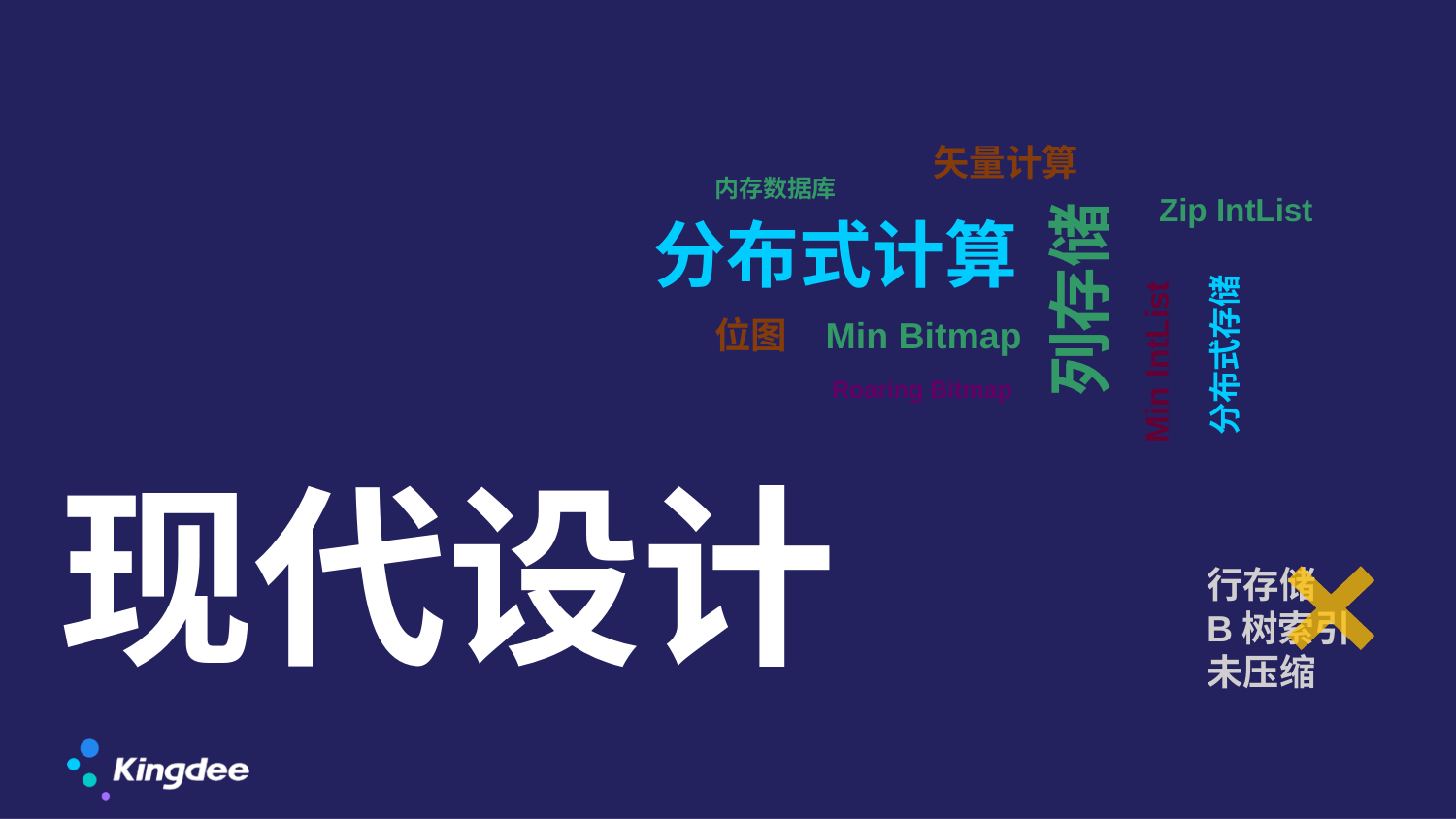

矢量计算
内存数据库
Zip IntList
分布式计算
列存储
Min IntList
分布式存储
位图
Min Bitmap
Roaring Bitmap
# 现代设计

行存储
B树索引
未压缩